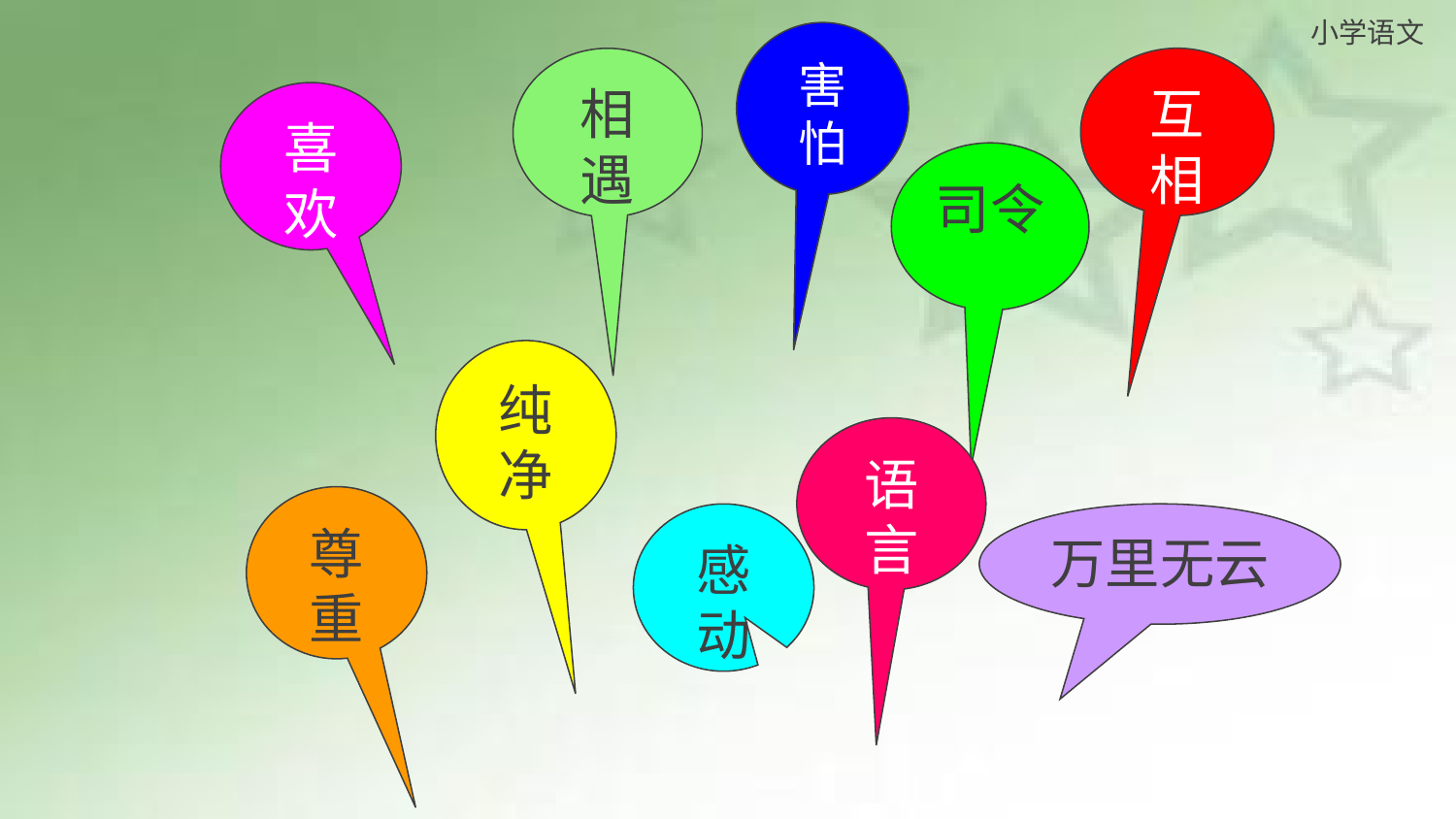

害怕
相遇
互相
喜欢
司令
纯净
语言
尊重
感动
万里无云